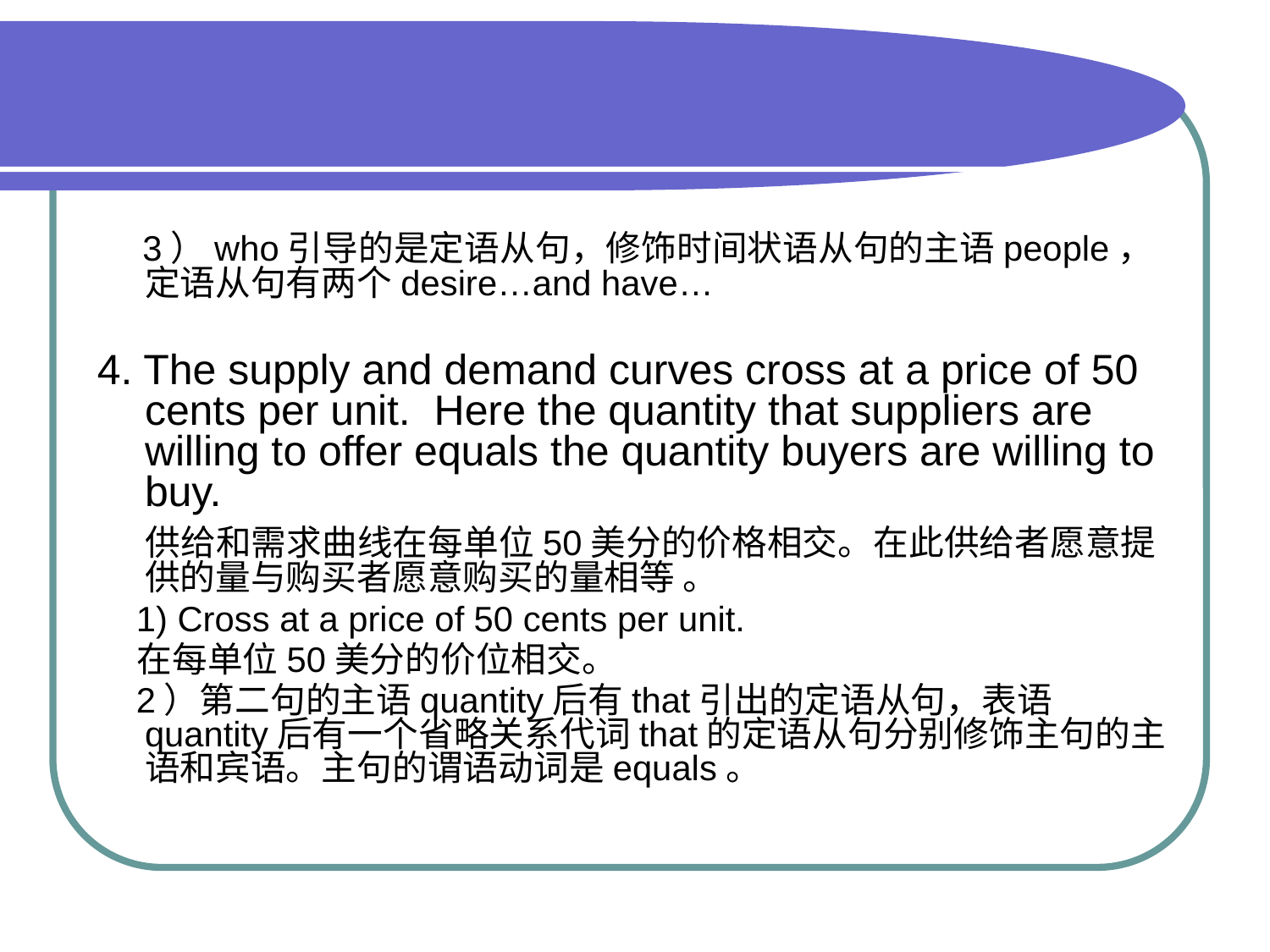

#
    3）who引导的是定语从句，修饰时间状语从句的主语people，定语从句有两个desire…and have…

4. The supply and demand curves cross at a price of 50 cents per unit.  Here the quantity that suppliers are willing to offer equals the quantity buyers are willing to buy.
    供给和需求曲线在每单位50美分的价格相交。在此供给者愿意提供的量与购买者愿意购买的量相等 。
    1) Cross at a price of 50 cents per unit.
    在每单位50美分的价位相交。
    2）第二句的主语quantity后有that引出的定语从句，表语quantity后有一个省略关系代词that的定语从句分别修饰主句的主语和宾语。主句的谓语动词是equals。